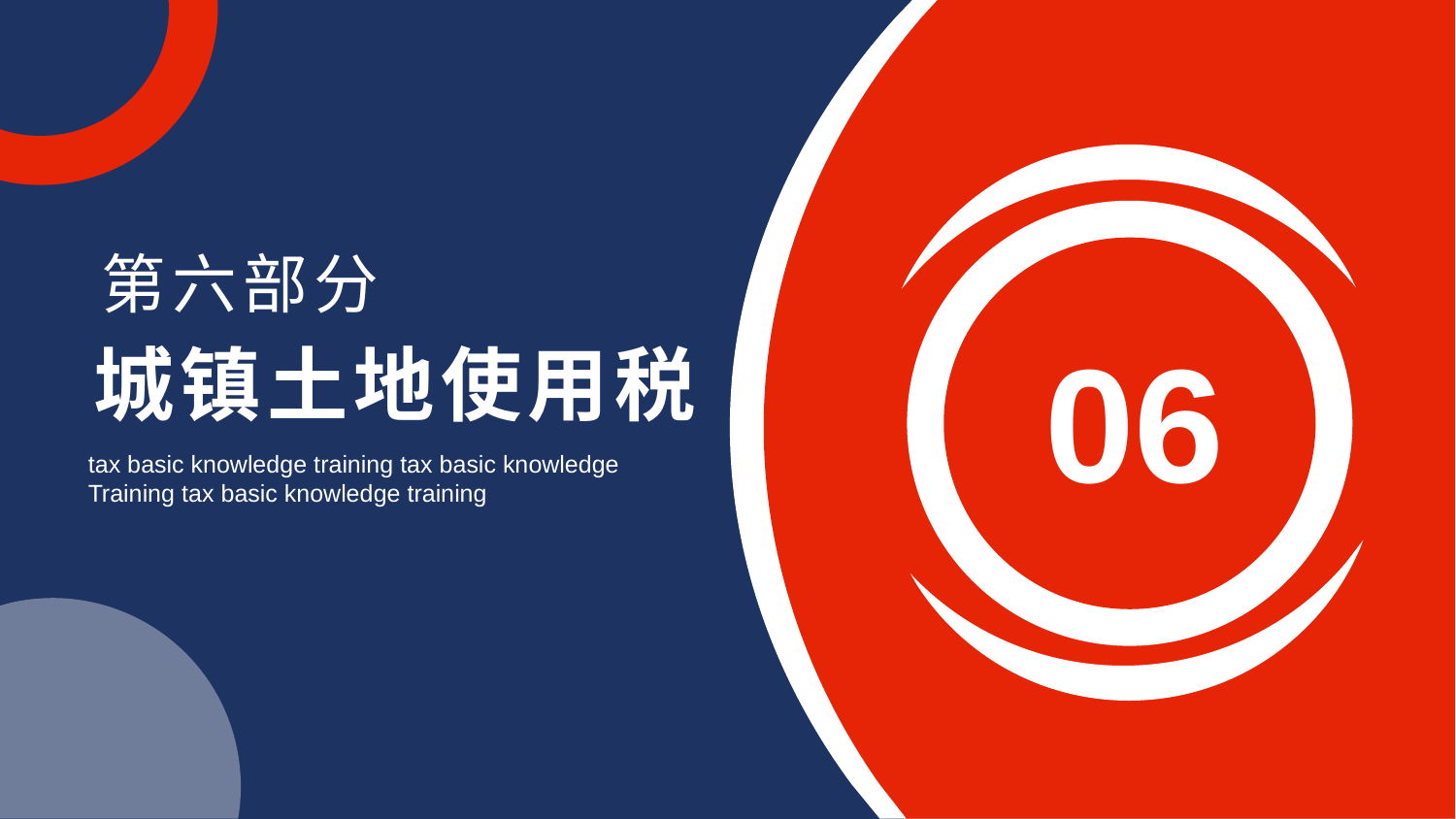

第六部分
06
城镇土地使用税
tax basic knowledge training tax basic knowledge
Training tax basic knowledge training